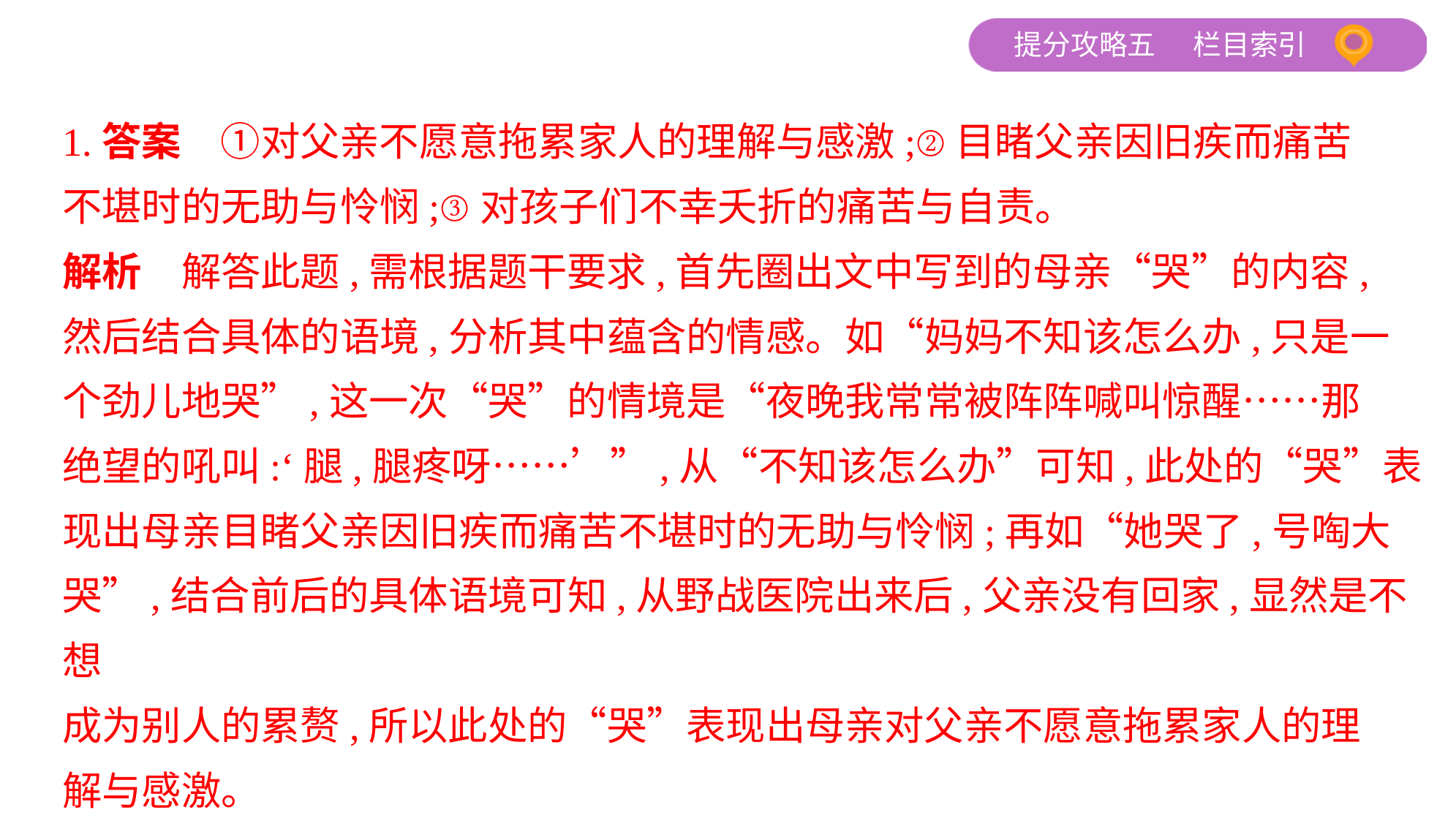

1.答案　①对父亲不愿意拖累家人的理解与感激;②目睹父亲因旧疾而痛苦
不堪时的无助与怜悯;③对孩子们不幸夭折的痛苦与自责。
解析　解答此题,需根据题干要求,首先圈出文中写到的母亲“哭”的内容,
然后结合具体的语境,分析其中蕴含的情感。如“妈妈不知该怎么办,只是一
个劲儿地哭”,这一次“哭”的情境是“夜晚我常常被阵阵喊叫惊醒……那
绝望的吼叫:‘腿,腿疼呀……’”,从“不知该怎么办”可知,此处的“哭”表
现出母亲目睹父亲因旧疾而痛苦不堪时的无助与怜悯;再如“她哭了,号啕大
哭”,结合前后的具体语境可知,从野战医院出来后,父亲没有回家,显然是不想
成为别人的累赘,所以此处的“哭”表现出母亲对父亲不愿意拖累家人的理
解与感激。